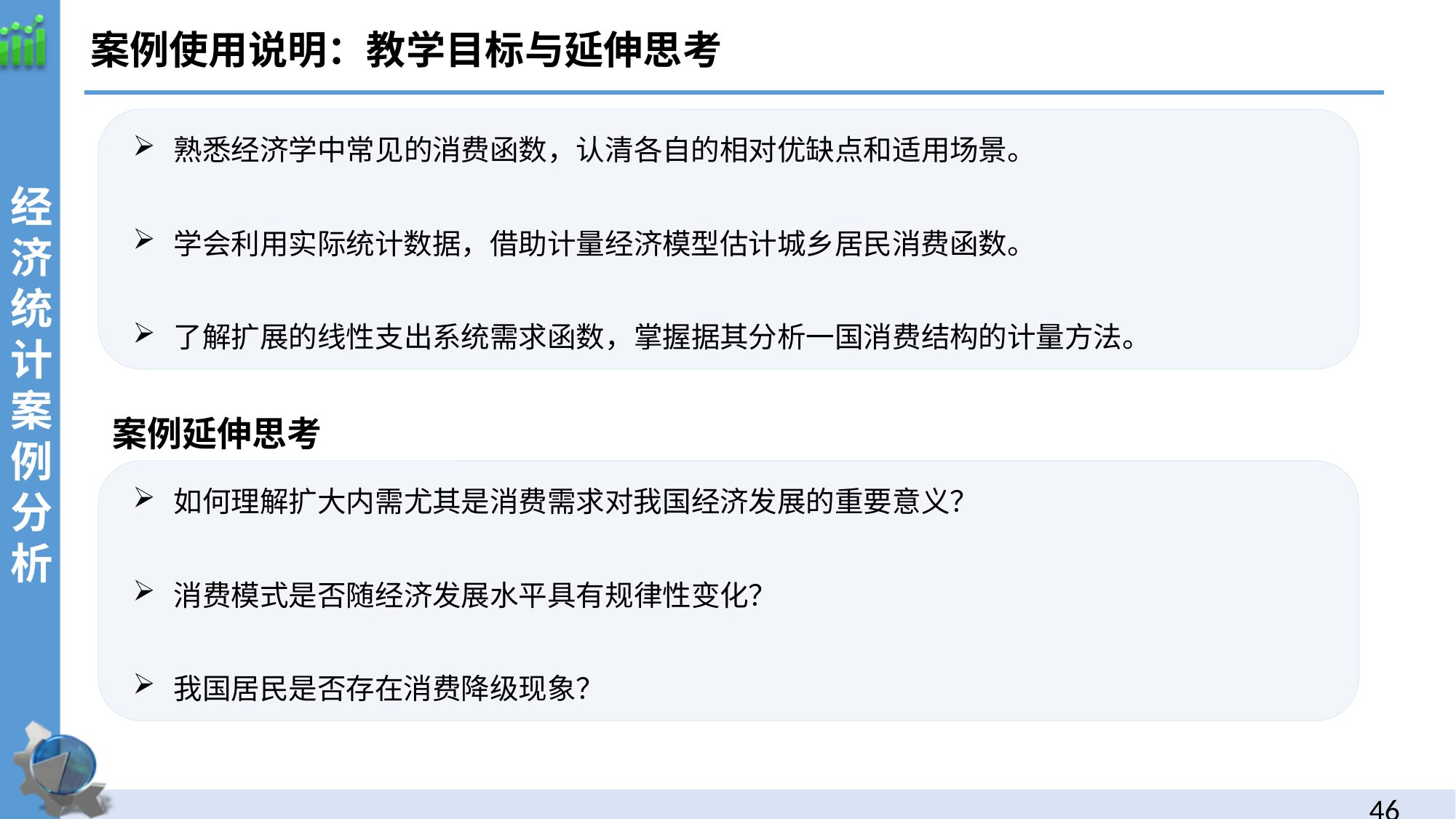

案例使用说明：教学目标与延伸思考

经济统计案例分析
熟悉经济学中常见的消费函数，认清各自的相对优缺点和适用场景。

学会利用实际统计数据，借助计量经济模型估计城乡居民消费函数。

了解扩展的线性支出系统需求函数，掌握据其分析一国消费结构的计量方法。
案例延伸思考

如何理解扩大内需尤其是消费需求对我国经济发展的重要意义？

消费模式是否随经济发展水平具有规律性变化？

我国居民是否存在消费降级现象？
46